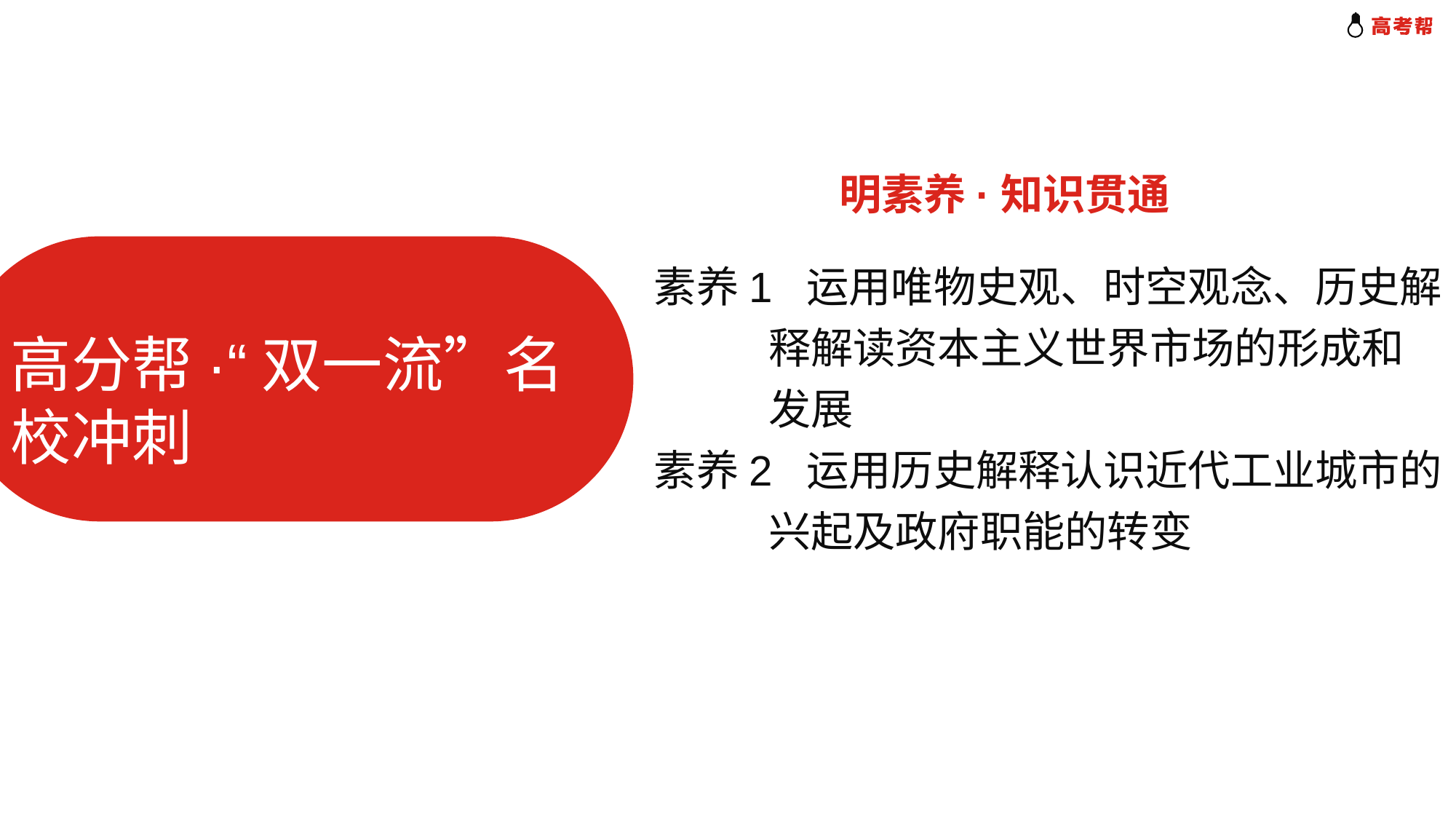

明素养·知识贯通
高分帮·“双一流”名校冲刺
素养1  运用唯物史观、时空观念、历史解
           释解读资本主义世界市场的形成和
           发展
素养2  运用历史解释认识近代工业城市的
           兴起及政府职能的转变